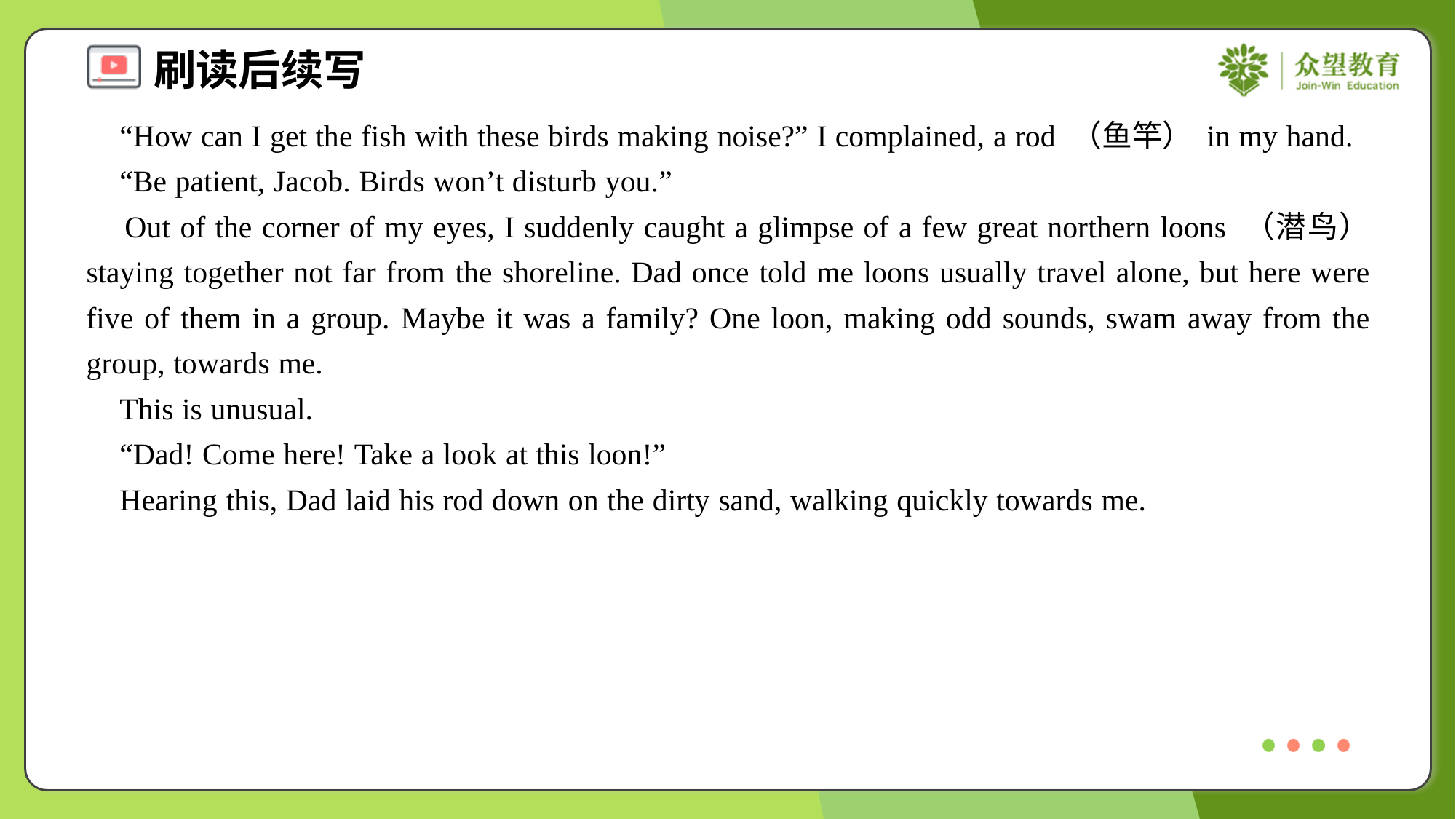

“How can I get the fish with these birds making noise?” I complained, a rod （鱼竿） in my hand.
    “Be patient, Jacob. Birds won’t disturb you.”
    Out of the corner of my eyes, I suddenly caught a glimpse of a few great northern loons （潜鸟） staying together not far from the shoreline. Dad once told me loons usually travel alone, but here were five of them in a group. Maybe it was a family? One loon, making odd sounds, swam away from the group, towards me.
    This is unusual.
    “Dad! Come here! Take a look at this loon!”
    Hearing this, Dad laid his rod down on the dirty sand, walking quickly towards me.